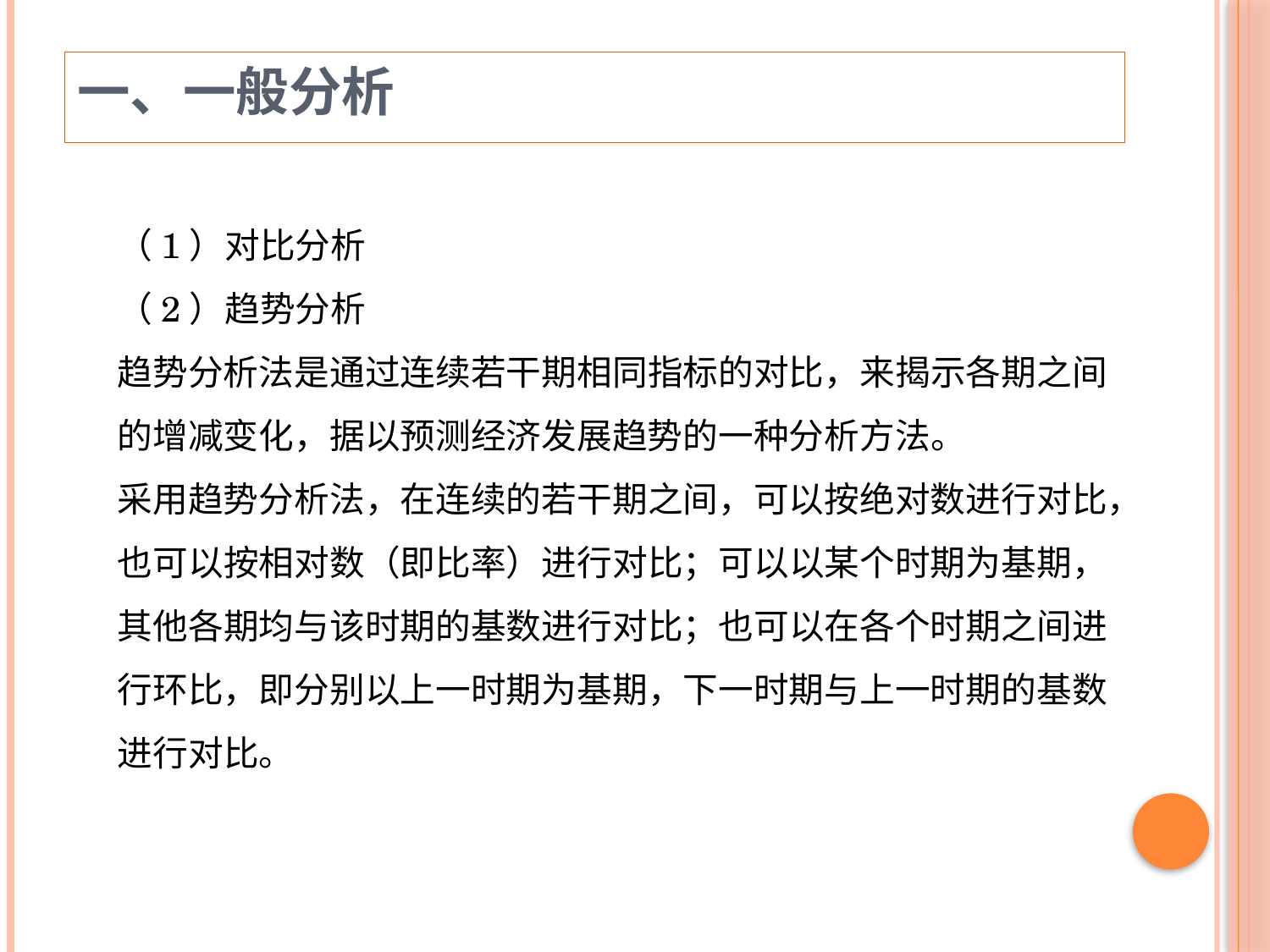

一、一般分析
（1）对比分析
（2）趋势分析
趋势分析法是通过连续若干期相同指标的对比，来揭示各期之间的增减变化，据以预测经济发展趋势的一种分析方法。
采用趋势分析法，在连续的若干期之间，可以按绝对数进行对比，也可以按相对数（即比率）进行对比；可以以某个时期为基期，其他各期均与该时期的基数进行对比；也可以在各个时期之间进行环比，即分别以上一时期为基期，下一时期与上一时期的基数进行对比。